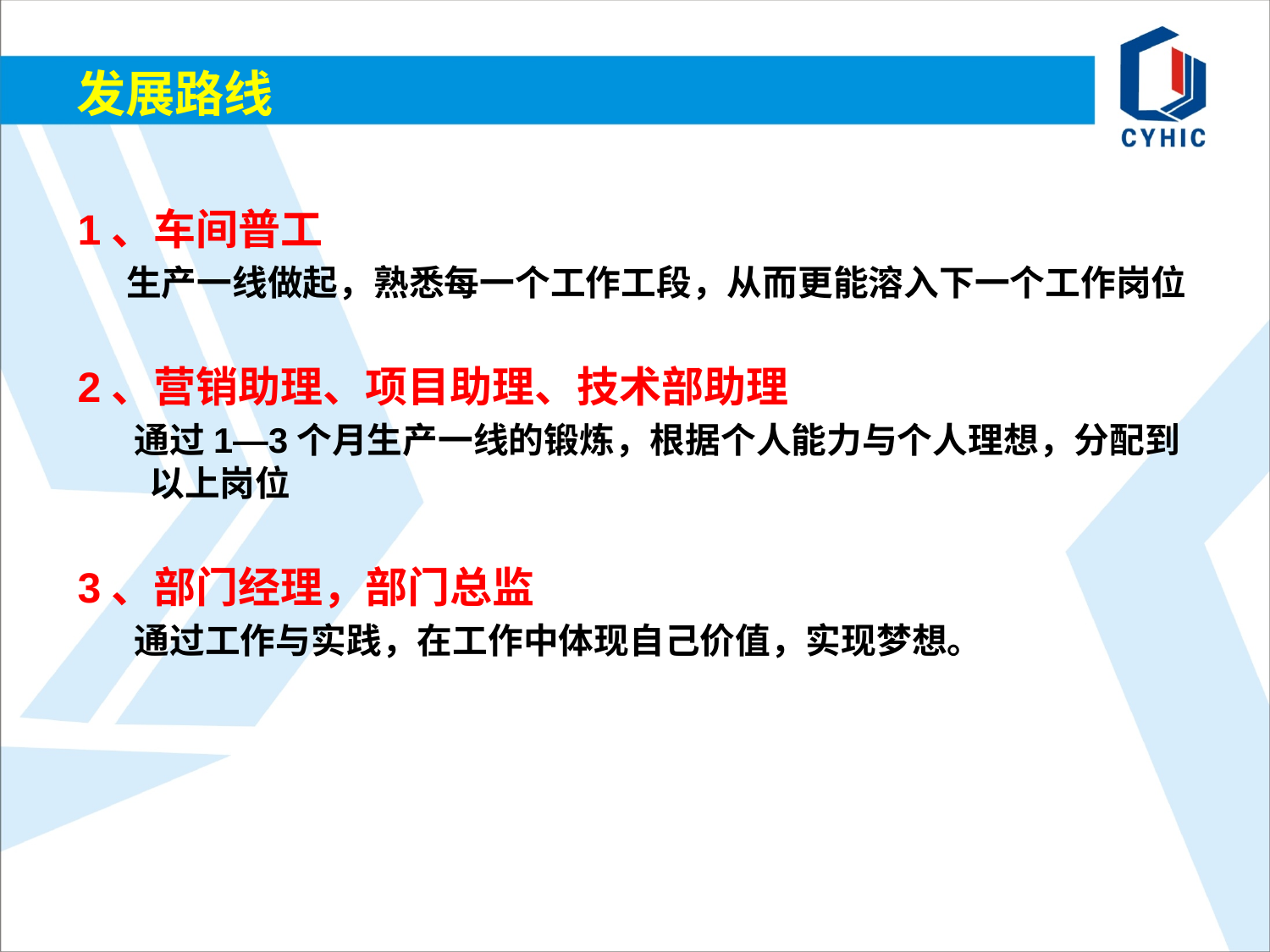

# 发展路线
1、车间普工
     生产一线做起，熟悉每一个工作工段，从而更能溶入下一个工作岗位

2、营销助理、项目助理、技术部助理
      通过1—3个月生产一线的锻炼，根据个人能力与个人理想，分配到     以上岗位

3、部门经理，部门总监
      通过工作与实践，在工作中体现自己价值，实现梦想。